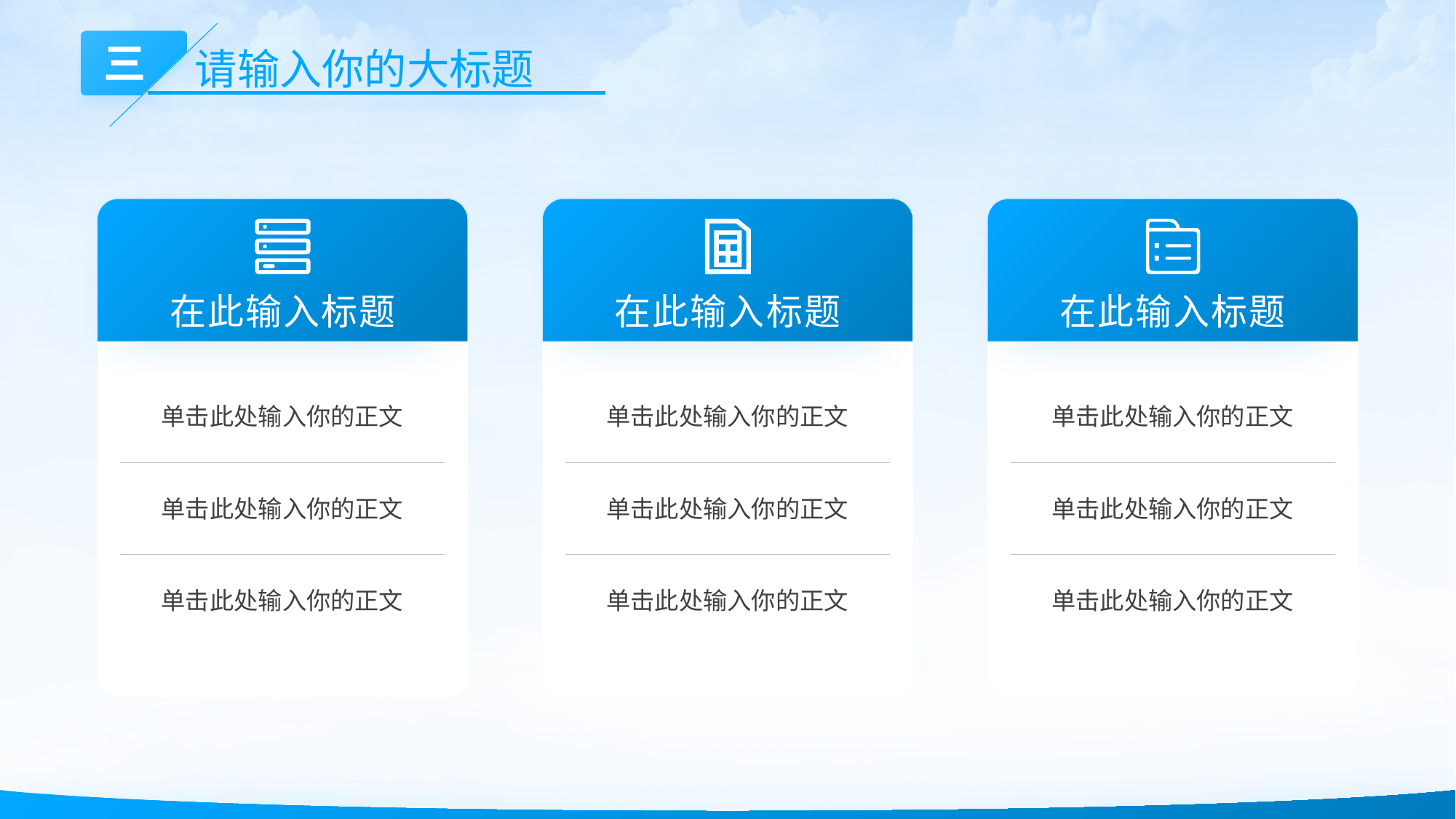

三
请输入你的大标题

在此输入标题
在此输入标题
在此输入标题
单击此处输入你的正文
单击此处输入你的正文
单击此处输入你的正文
单击此处输入你的正文
单击此处输入你的正文
单击此处输入你的正文
单击此处输入你的正文
单击此处输入你的正文
单击此处输入你的正文